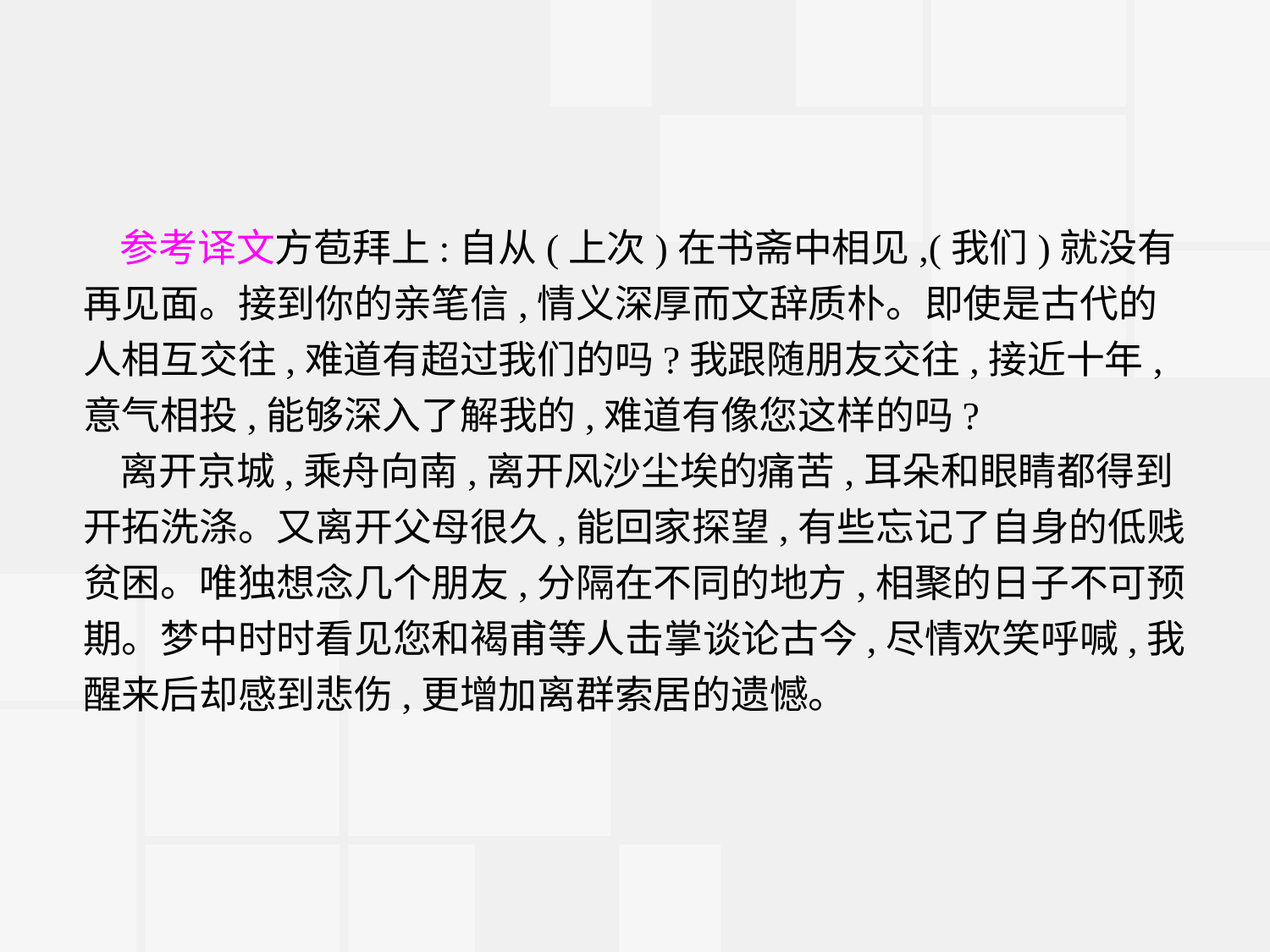

参考译文方苞拜上:自从(上次)在书斋中相见,(我们)就没有再见面。接到你的亲笔信,情义深厚而文辞质朴。即使是古代的人相互交往,难道有超过我们的吗?我跟随朋友交往,接近十年,意气相投,能够深入了解我的,难道有像您这样的吗?
离开京城,乘舟向南,离开风沙尘埃的痛苦,耳朵和眼睛都得到开拓洗涤。又离开父母很久,能回家探望,有些忘记了自身的低贱贫困。唯独想念几个朋友,分隔在不同的地方,相聚的日子不可预期。梦中时时看见您和褐甫等人击掌谈论古今,尽情欢笑呼喊,我醒来后却感到悲伤,更增加离群索居的遗憾。